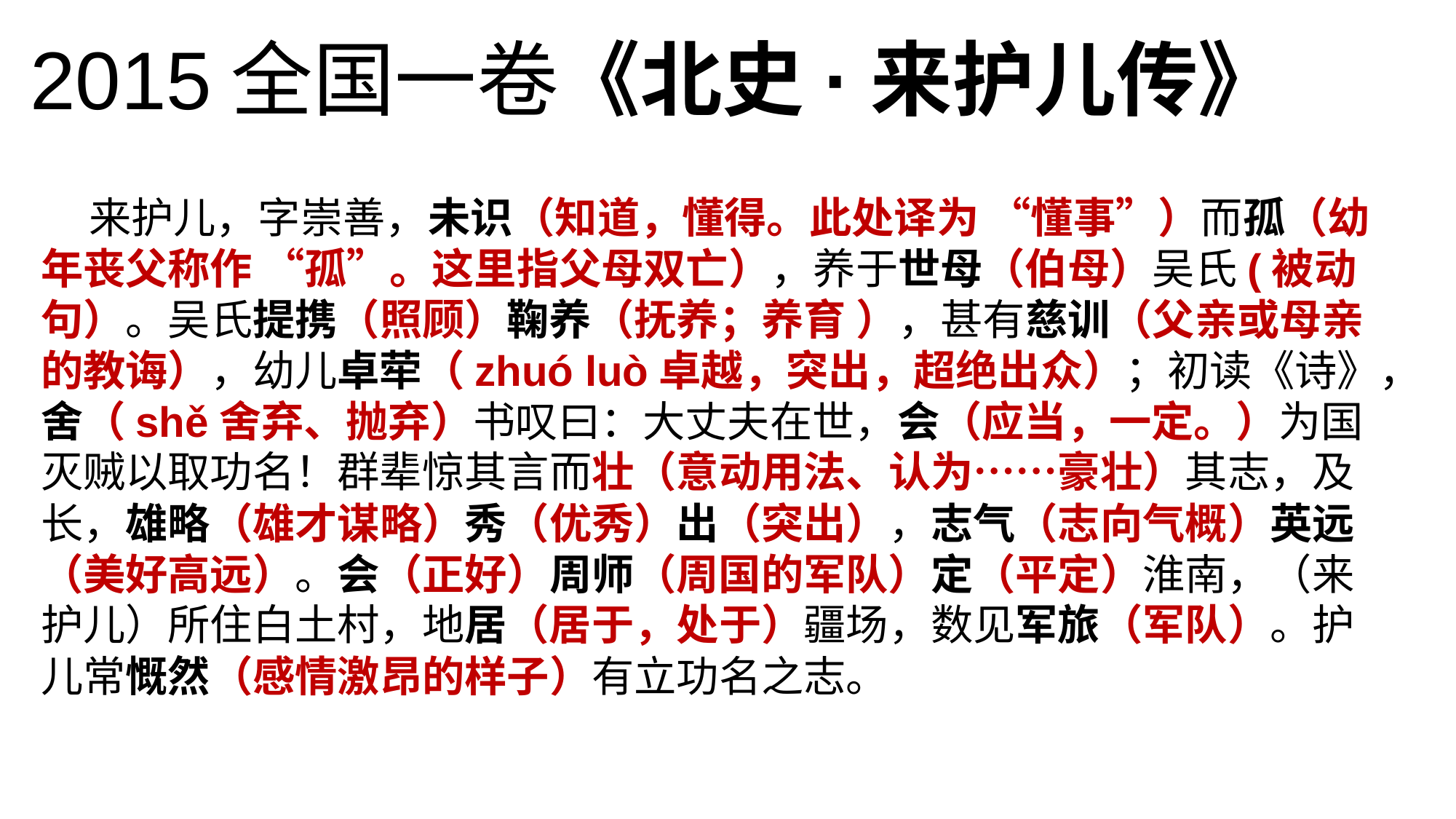

2015全国一卷《北史·来护儿传》
    来护儿，字崇善，未识（知道，懂得。此处译为 “懂事”）而孤（幼年丧父称作 “孤”。这里指父母双亡），养于世母（伯母）吴氏(被动句）。吴氏提携（照顾）鞠养（抚养；养育 ），甚有慈训（父亲或母亲的教诲），幼儿卓荦（zhuó luò卓越，突出，超绝出众）；初读《诗》，舍（shě舍弃、抛弃）书叹曰：大丈夫在世，会（应当，一定。）为国灭贼以取功名！群辈惊其言而壮（意动用法、认为……豪壮）其志，及长，雄略（雄才谋略）秀（优秀）出（突出），志气（志向气概）英远（美好高远）。会（正好）周师（周国的军队）定（平定）淮南，（来护儿）所住白土村，地居（居于，处于）疆场，数见军旅（军队）。护儿常慨然（感情激昂的样子）有立功名之志。